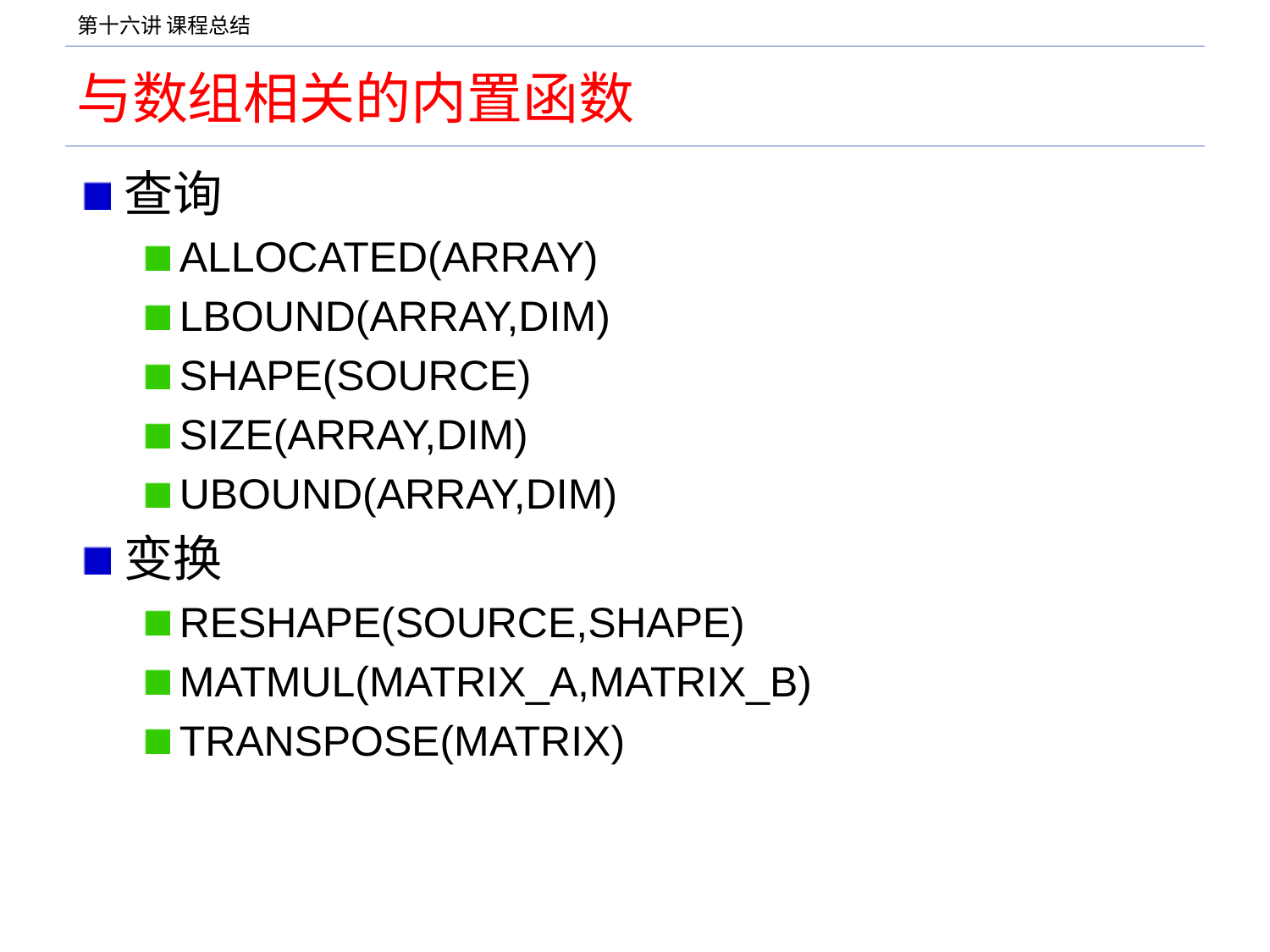

# 与数组相关的内置函数
查询
ALLOCATED(ARRAY)
LBOUND(ARRAY,DIM)
SHAPE(SOURCE)
SIZE(ARRAY,DIM)
UBOUND(ARRAY,DIM)
变换
RESHAPE(SOURCE,SHAPE)
MATMUL(MATRIX_A,MATRIX_B)
TRANSPOSE(MATRIX)